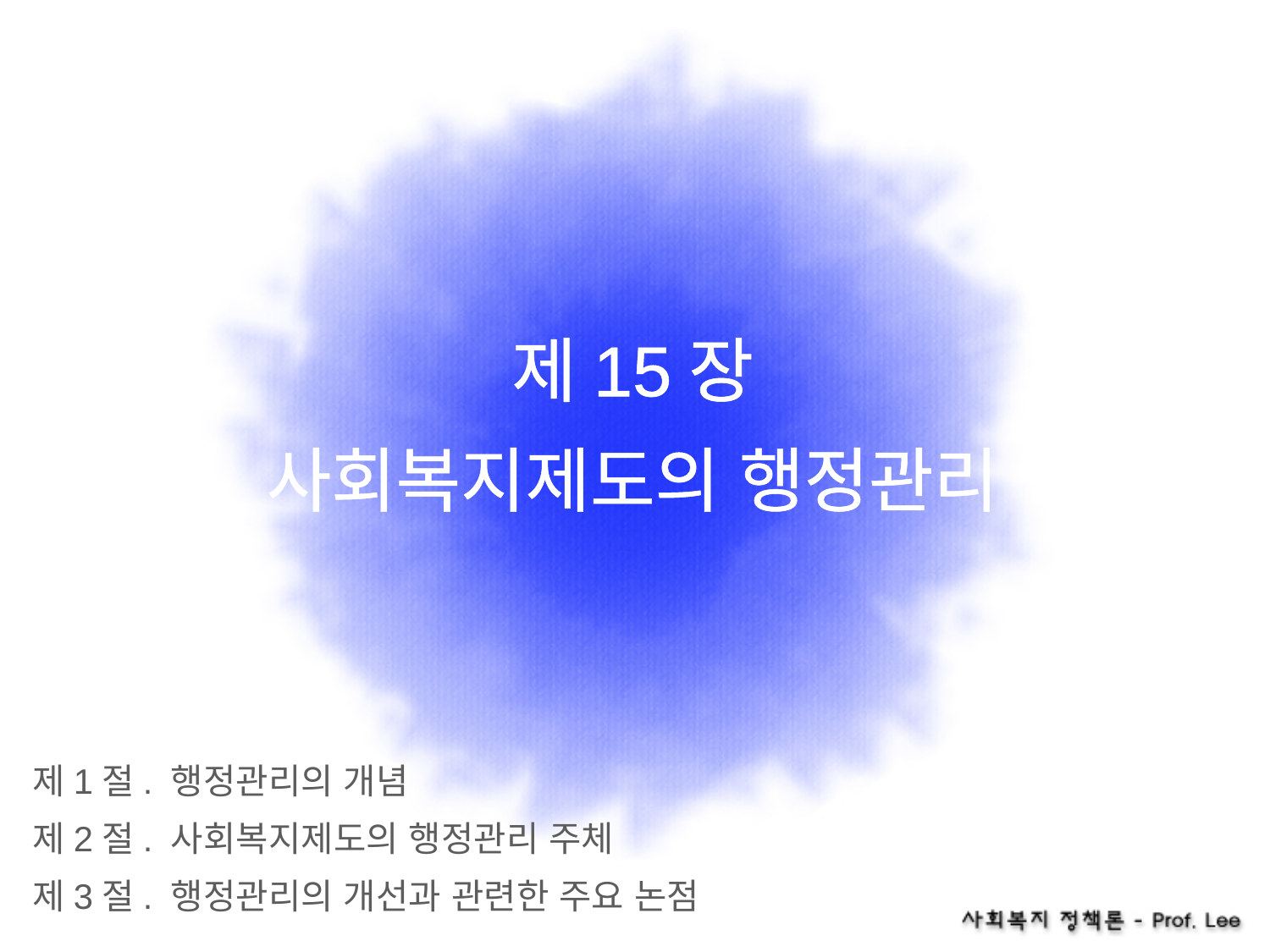

# 제15장 사회복지제도의 행정관리
제1절. 행정관리의 개념
제2절. 사회복지제도의 행정관리 주체
제3절. 행정관리의 개선과 관련한 주요 논점